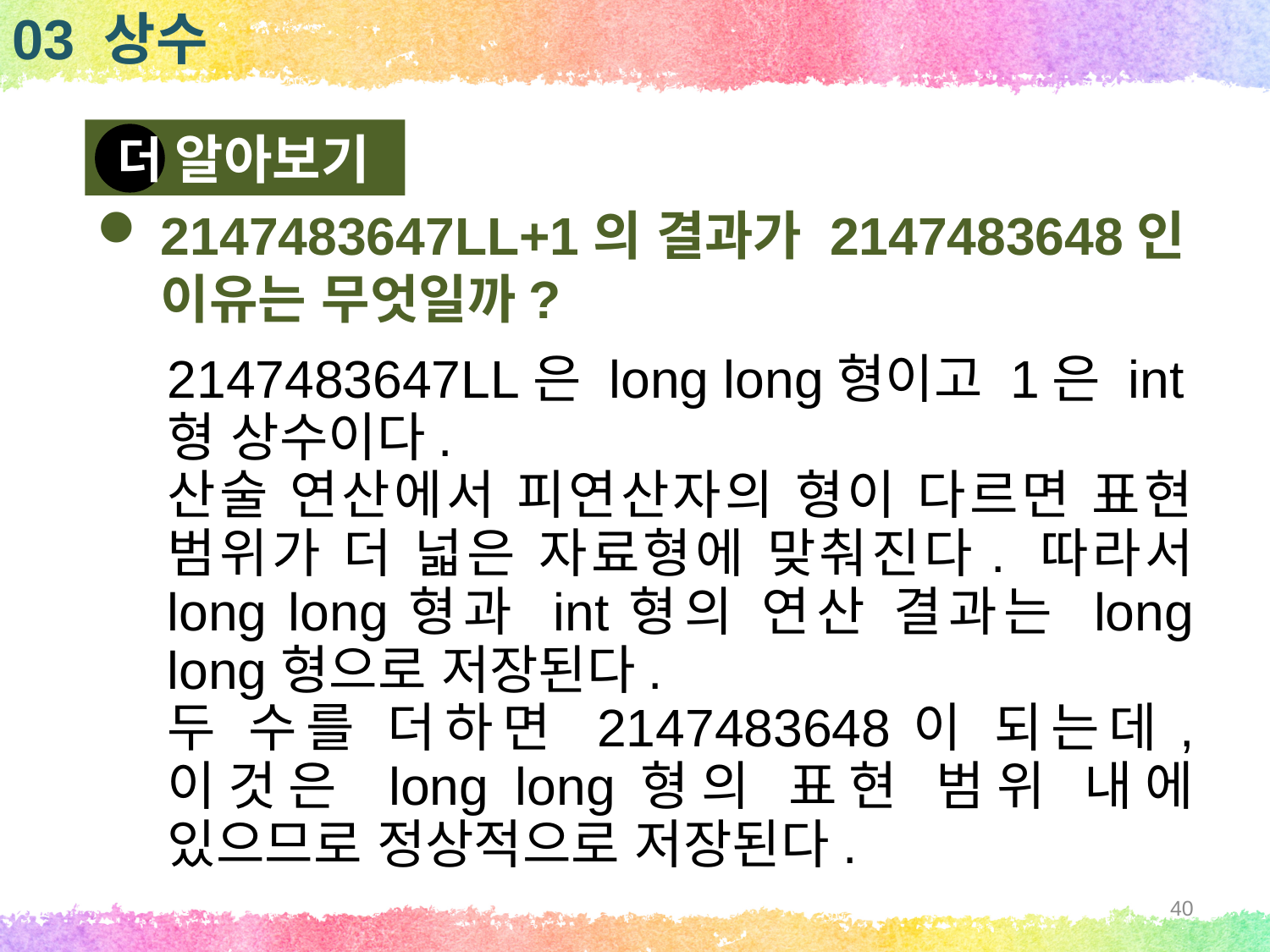

03 상수
알아보기
더
2147483647LL+1의 결과가 2147483648인 이유는 무엇일까?
2147483647LL은 long long형이고 1은 int형 상수이다.
산술 연산에서 피연산자의 형이 다르면 표현 범위가 더 넓은 자료형에 맞춰진다. 따라서 long long형과 int형의 연산 결과는 long long형으로 저장된다.
두 수를 더하면 2147483648이 되는데, 이것은 long long형의 표현 범위 내에 있으므로 정상적으로 저장된다.
40